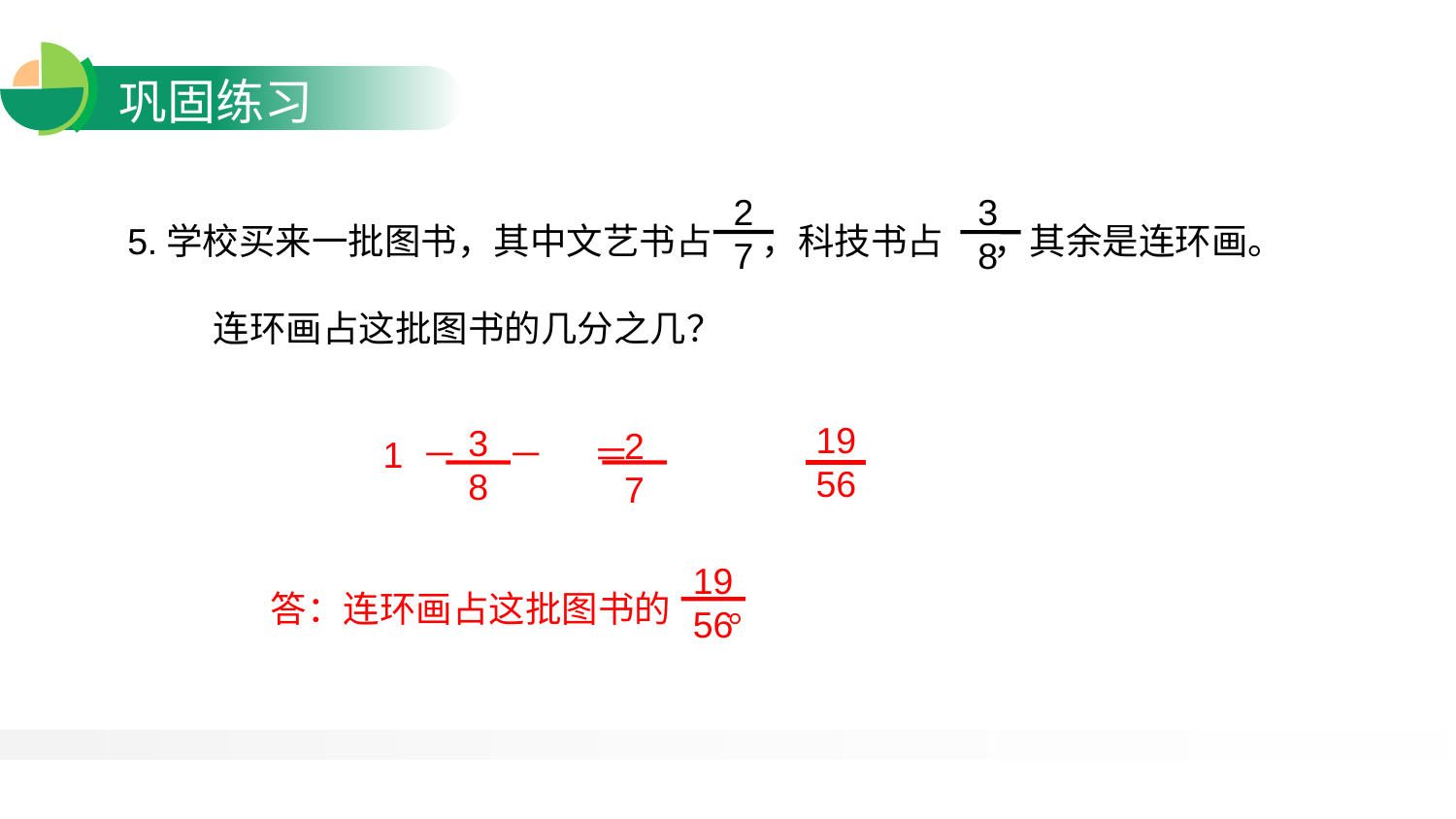

5.学校买来一批图书，其中文艺书占      ，科技书占      ，其余是连环画。连环画占这批图书的几分之几？
3
8

2
7

19
56
3
8

2
7

1 －      －      ＝
19
56

答：连环画占这批图书的       。